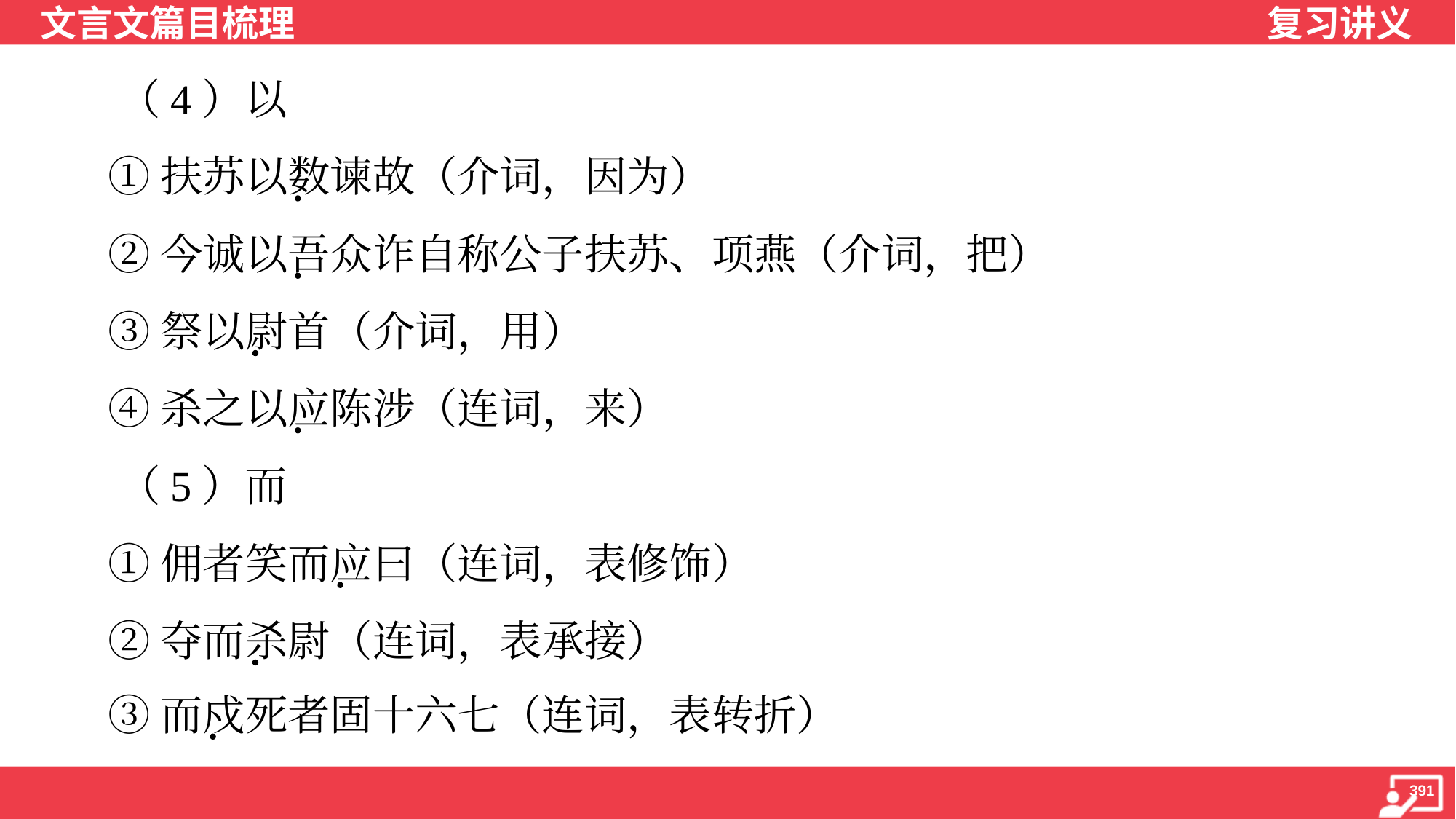

（4）以
    ①扶苏以数谏故（介词，因为）
    ②今诚以吾众诈自称公子扶苏、项燕（介词，把）
    ③祭以尉首（介词，用）
    ④杀之以应陈涉（连词，来）
    （5）而
    ①佣者笑而应曰（连词，表修饰）
    ②夺而杀尉（连词，表承接）
    ③而戍死者固十六七（连词，表转折）